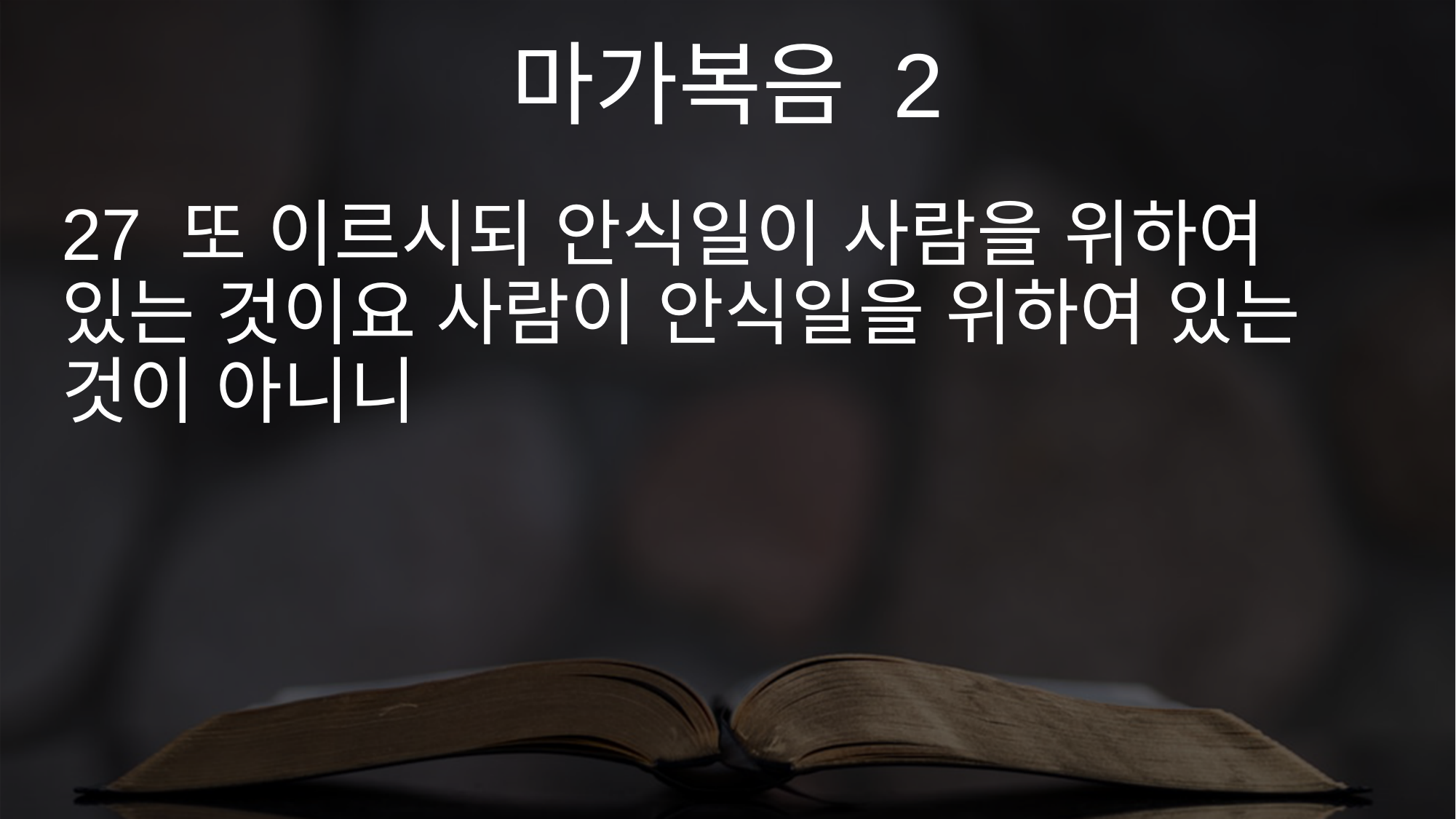

마가복음 2
27 또 이르시되 안식일이 사람을 위하여 있는 것이요 사람이 안식일을 위하여 있는 것이 아니니